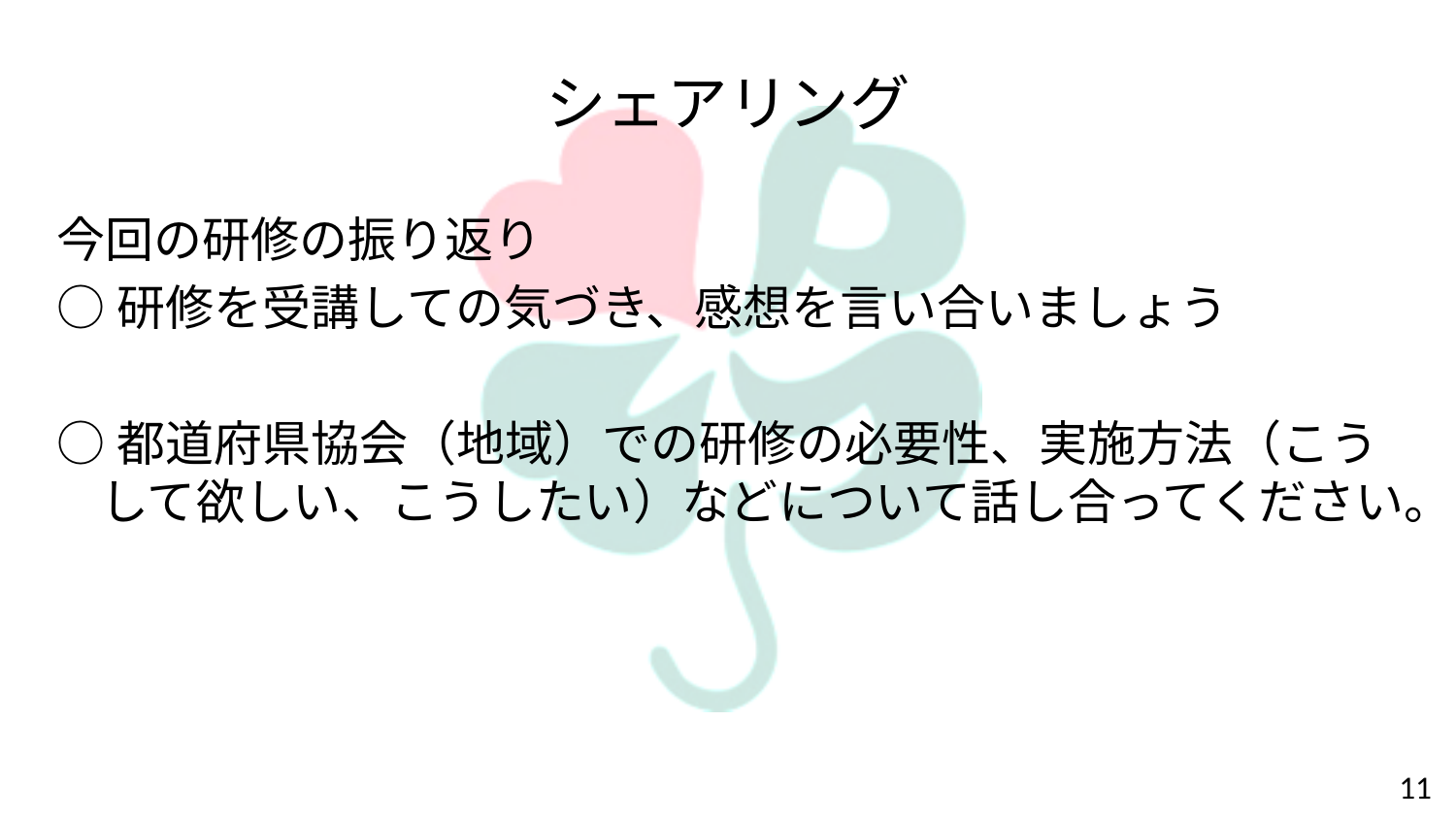

# シェアリング
今回の研修の振り返り
○研修を受講しての気づき、感想を言い合いましょう

○都道府県協会（地域）での研修の必要性、実施方法（こうして欲しい、こうしたい）などについて話し合ってください。
11